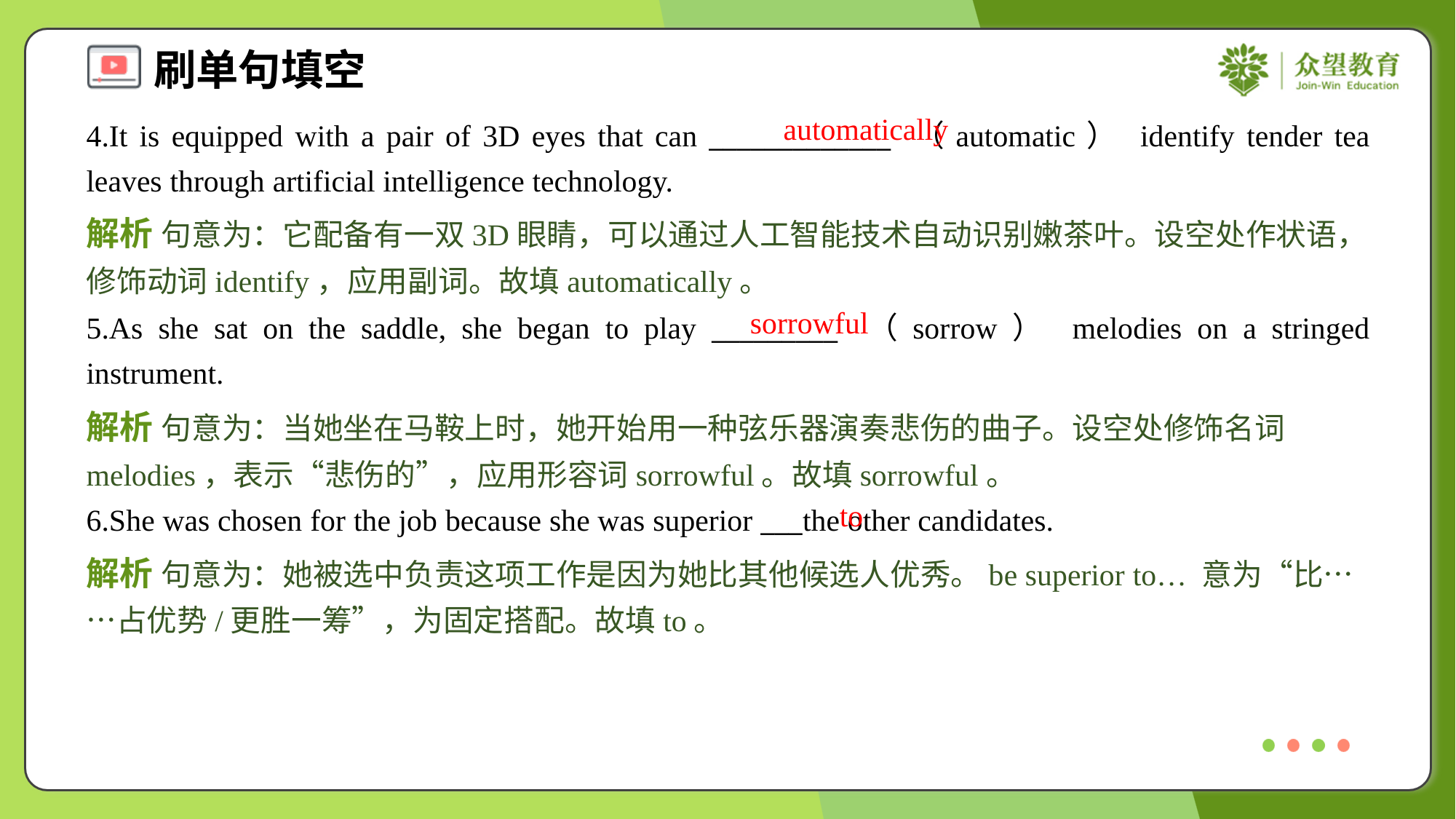

automatically
4.It is equipped with a pair of 3D eyes that can _____________ （automatic） identify tender tea leaves through artificial intelligence technology.
解析 句意为：它配备有一双3D眼睛，可以通过人工智能技术自动识别嫩茶叶。设空处作状语，修饰动词identify，应用副词。故填automatically。
sorrowful
5.As she sat on the saddle, she began to play _________ （sorrow） melodies on a stringed instrument.
解析 句意为：当她坐在马鞍上时，她开始用一种弦乐器演奏悲伤的曲子。设空处修饰名词melodies，表示“悲伤的”，应用形容词sorrowful。故填sorrowful。
to
6.She was chosen for the job because she was superior ___the other candidates.
解析 句意为：她被选中负责这项工作是因为她比其他候选人优秀。be superior to… 意为“比……占优势/更胜一筹”，为固定搭配。故填to。